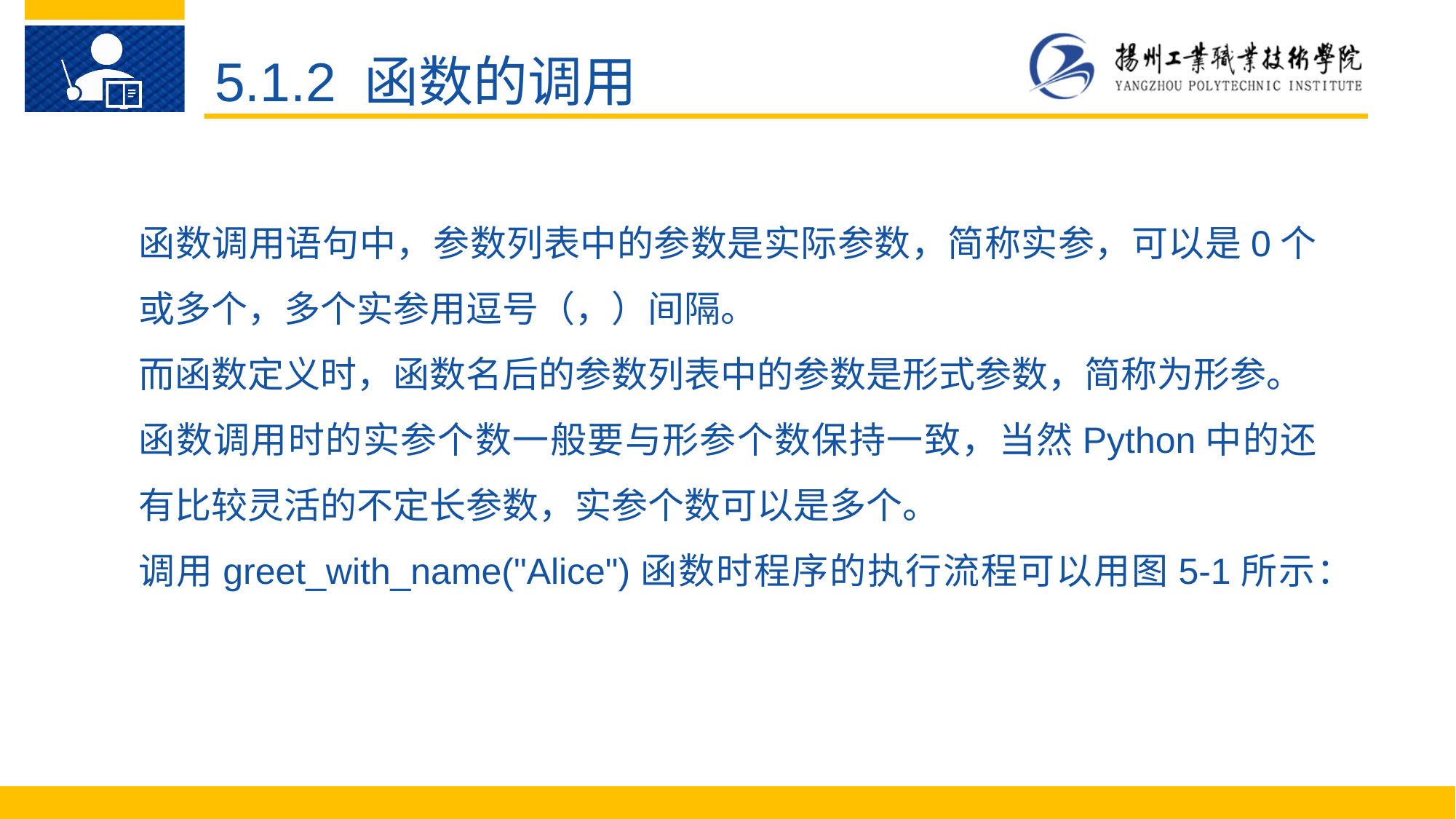

5.1.2 函数的调用
函数调用语句中，参数列表中的参数是实际参数，简称实参，可以是0个或多个，多个实参用逗号（，）间隔。
而函数定义时，函数名后的参数列表中的参数是形式参数，简称为形参。
函数调用时的实参个数一般要与形参个数保持一致，当然Python中的还有比较灵活的不定长参数，实参个数可以是多个。
调用greet_with_name("Alice")函数时程序的执行流程可以用图5-1所示：